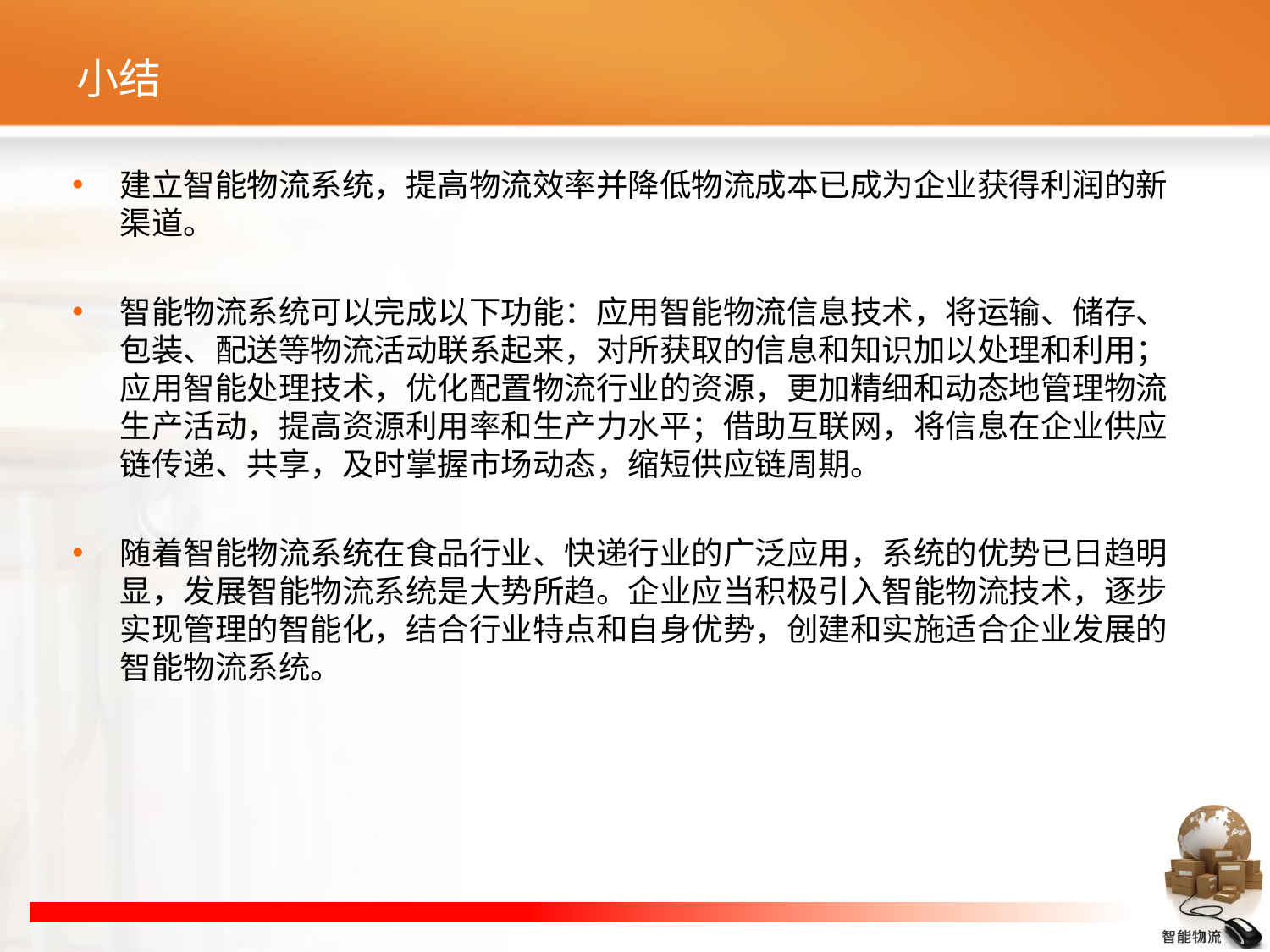

# 小结
建立智能物流系统，提高物流效率并降低物流成本已成为企业获得利润的新渠道。

智能物流系统可以完成以下功能：应用智能物流信息技术，将运输、储存、包装、配送等物流活动联系起来，对所获取的信息和知识加以处理和利用；应用智能处理技术，优化配置物流行业的资源，更加精细和动态地管理物流生产活动，提高资源利用率和生产力水平；借助互联网，将信息在企业供应链传递、共享，及时掌握市场动态，缩短供应链周期。

随着智能物流系统在食品行业、快递行业的广泛应用，系统的优势已日趋明显，发展智能物流系统是大势所趋。企业应当积极引入智能物流技术，逐步实现管理的智能化，结合行业特点和自身优势，创建和实施适合企业发展的智能物流系统。